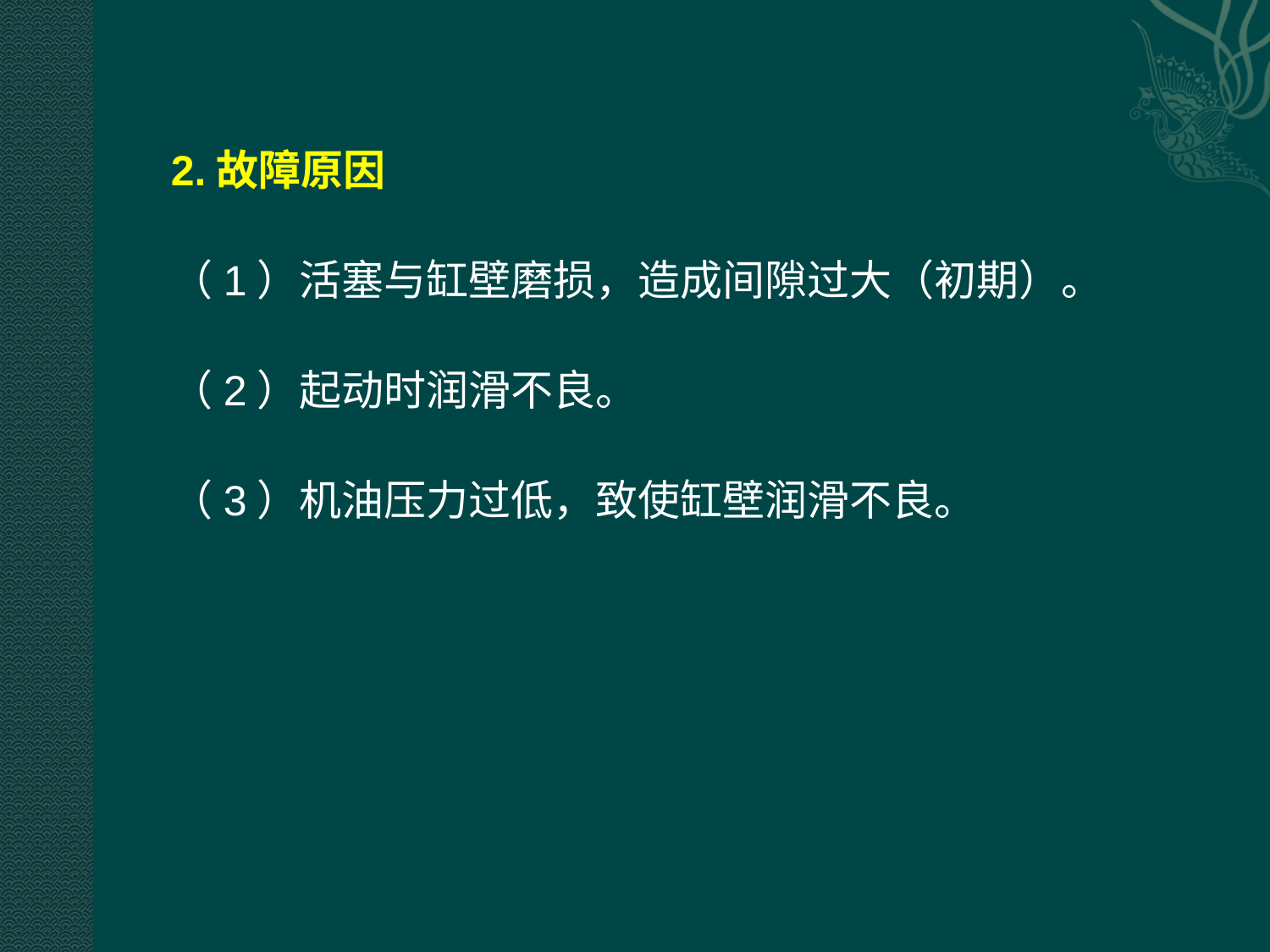

2.故障原因
（1）活塞与缸壁磨损，造成间隙过大（初期）。
（2）起动时润滑不良。
（3）机油压力过低，致使缸壁润滑不良。